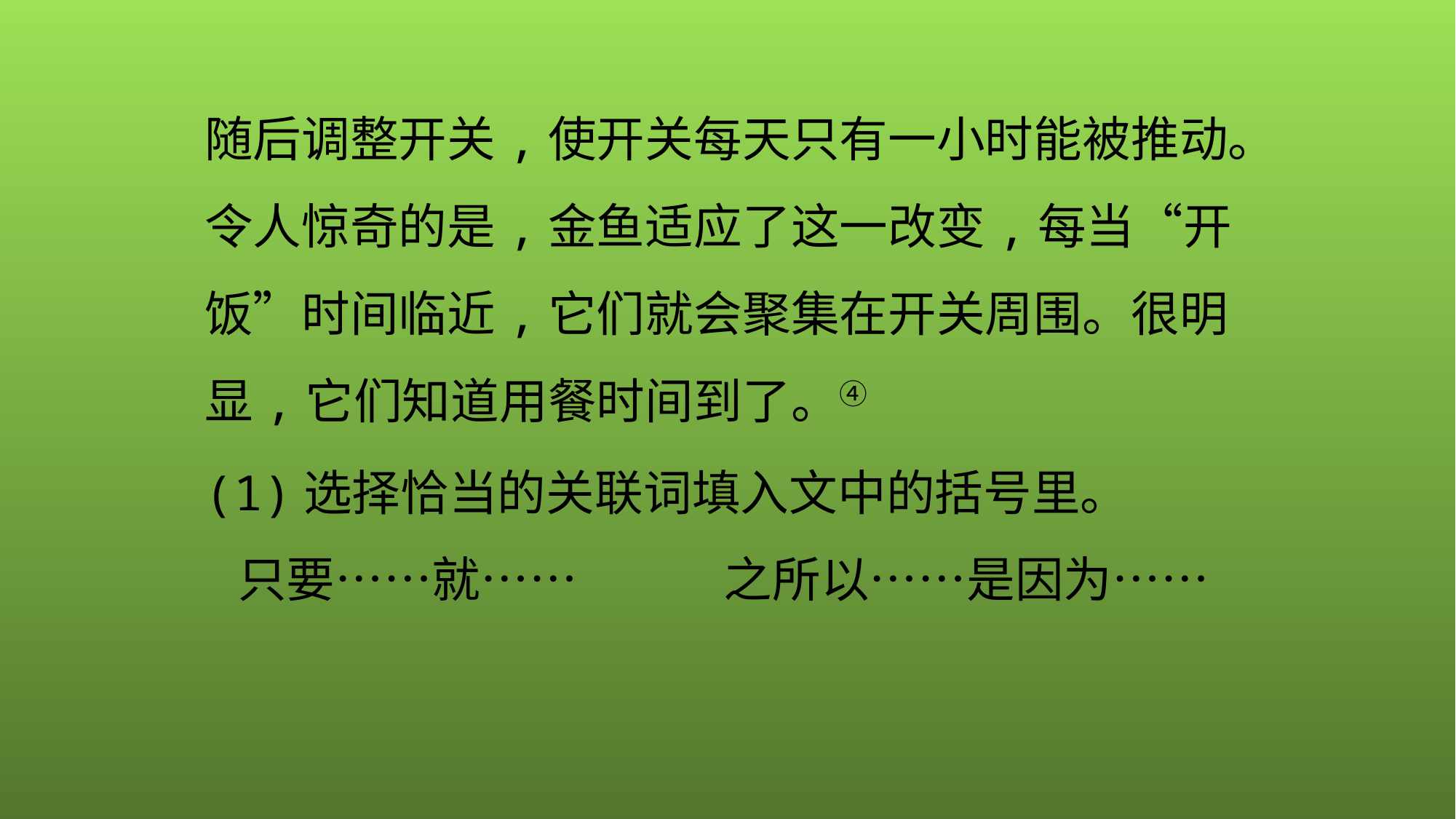

随后调整开关,使开关每天只有一小时能被推动。令人惊奇的是,金鱼适应了这一改变,每当“开饭”时间临近,它们就会聚集在开关周围。很明显,它们知道用餐时间到了。④
(1)选择恰当的关联词填入文中的括号里。
  只要……就……　　　之所以……是因为……